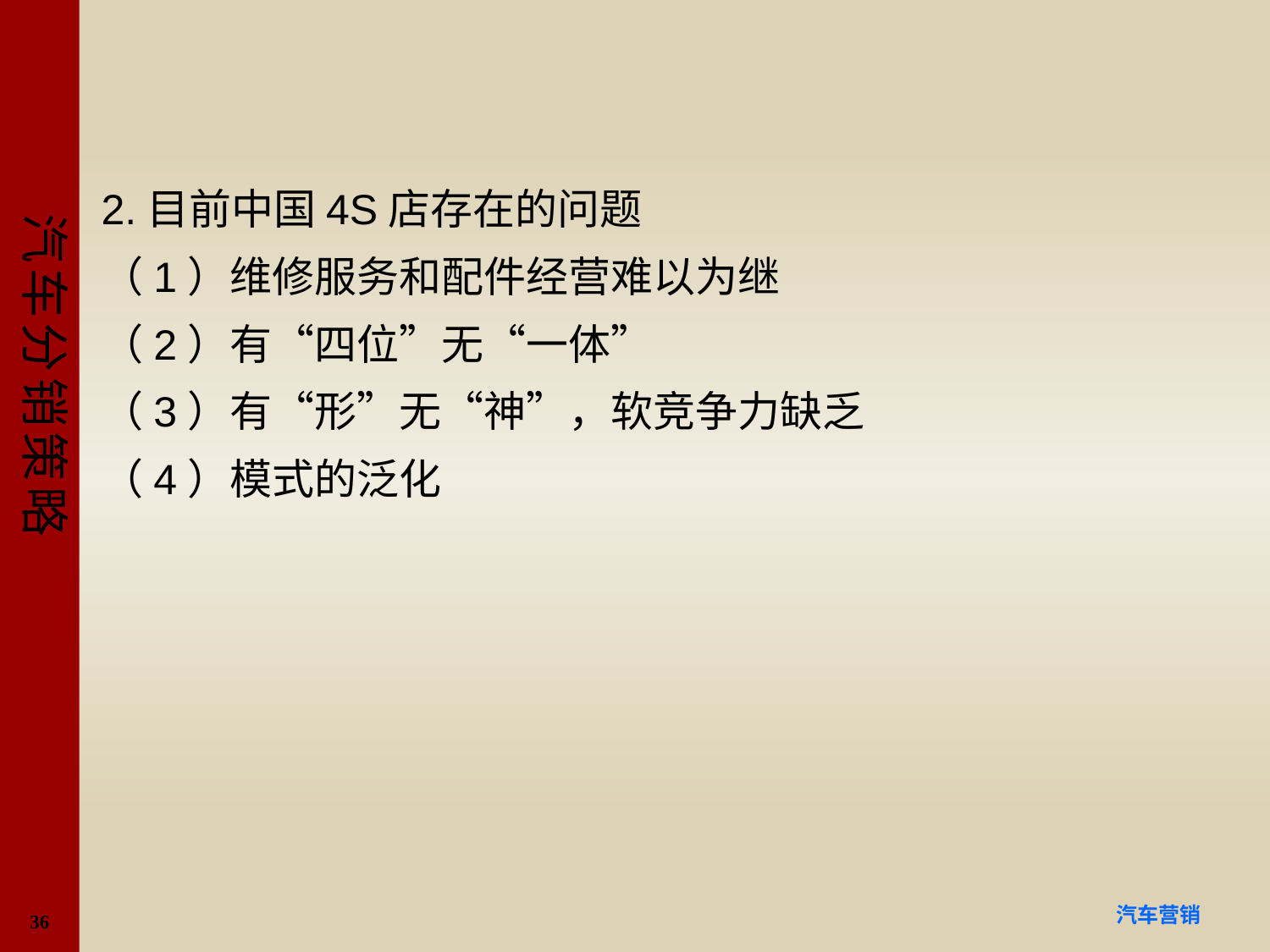

#
2.目前中国4S店存在的问题
（1）维修服务和配件经营难以为继
（2）有“四位”无“一体”
（3）有“形”无“神”，软竞争力缺乏
（4）模式的泛化

36